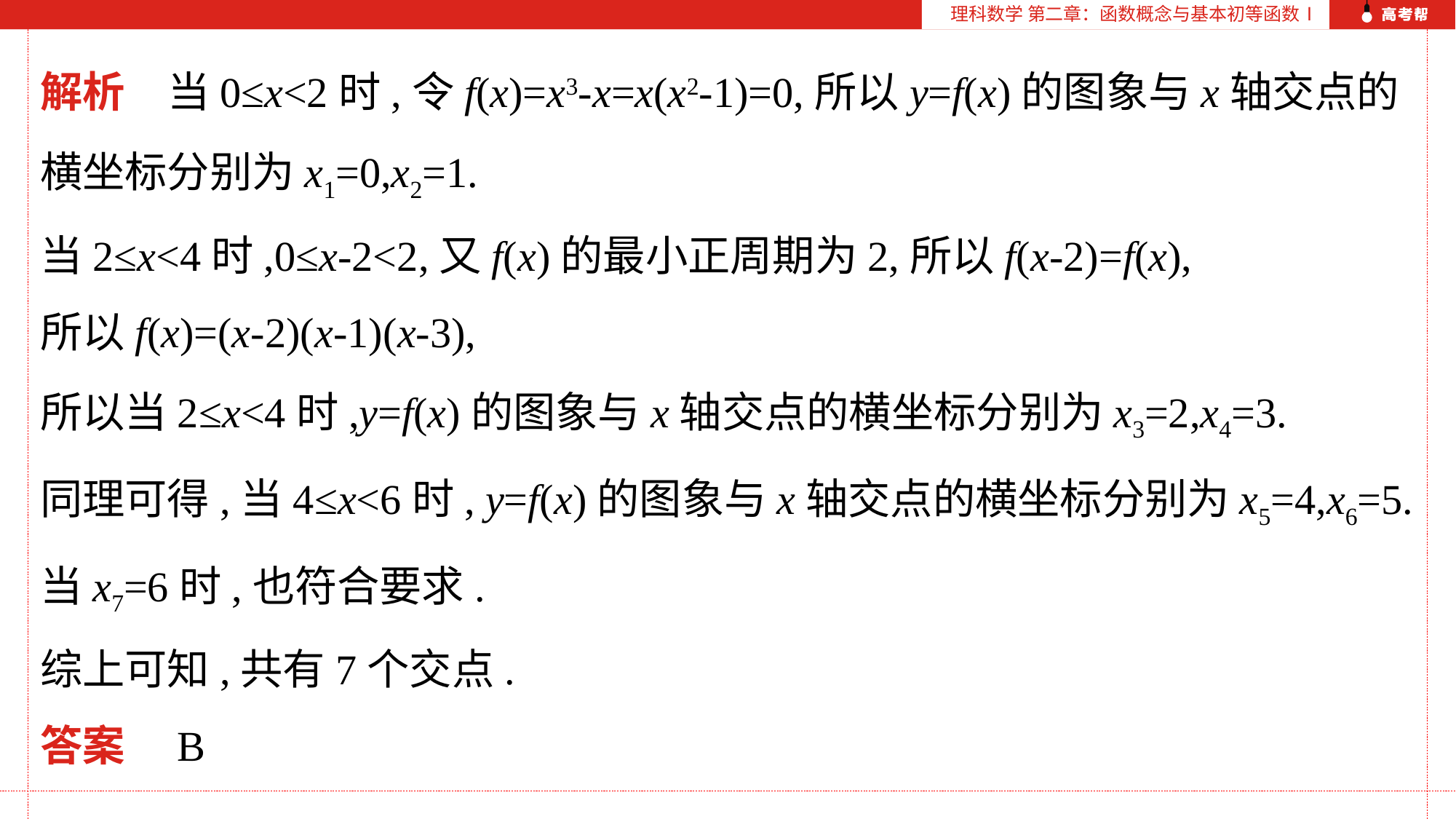

理科数学 第二章：函数概念与基本初等函数Ⅰ

解析　当0≤x<2时,令f(x)=x3-x=x(x2-1)=0,所以y=f(x)的图象与x轴交点的横坐标分别为x1=0,x2=1.
当2≤x<4时,0≤x-2<2,又f(x)的最小正周期为2,所以f(x-2)=f(x),
所以f(x)=(x-2)(x-1)(x-3),
所以当2≤x<4时,y=f(x)的图象与x轴交点的横坐标分别为x3=2,x4=3.
同理可得,当4≤x<6时, y=f(x)的图象与x轴交点的横坐标分别为x5=4,x6=5.
当x7=6时,也符合要求.
综上可知,共有7个交点.
答案　B